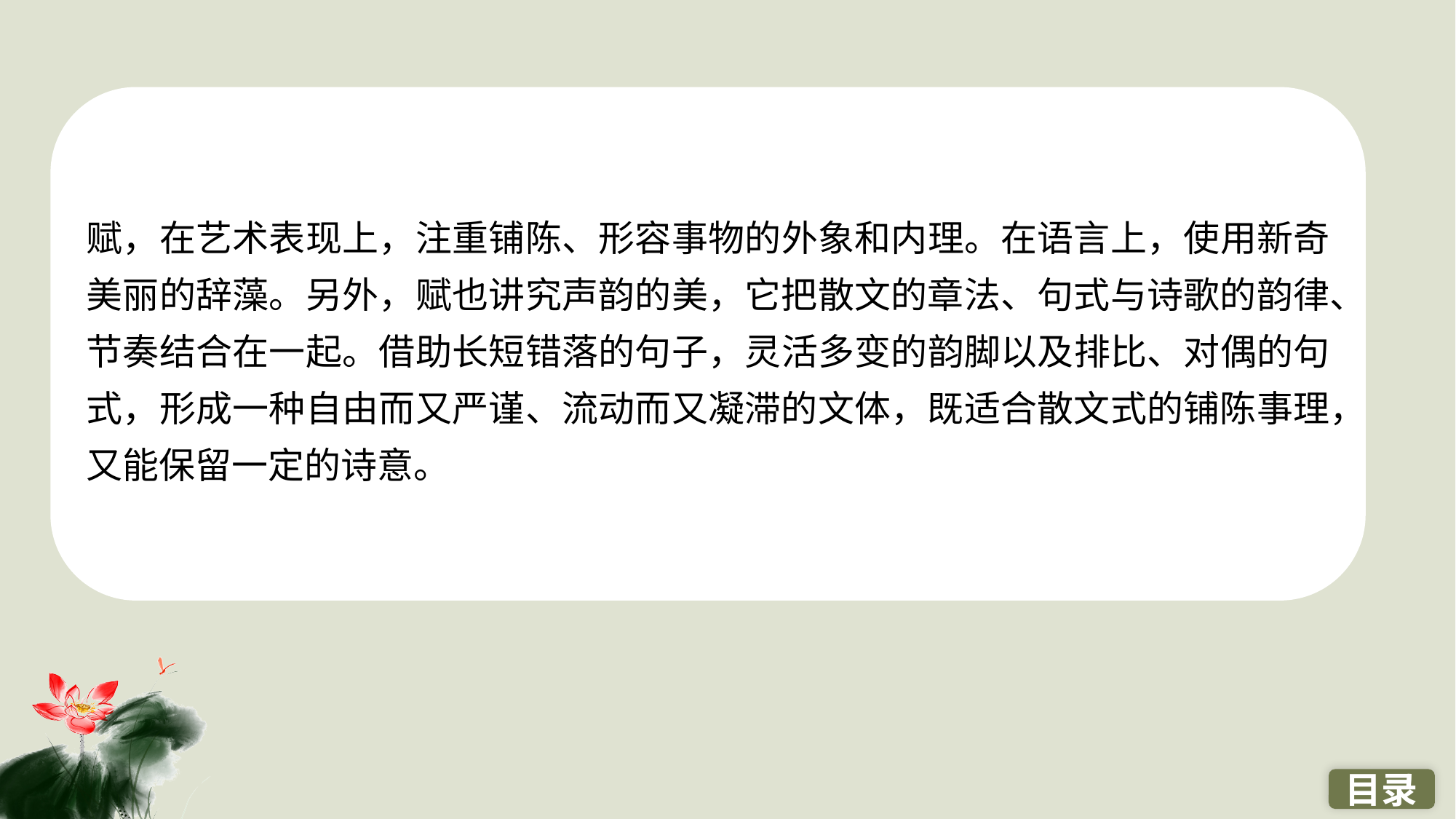

赋，在艺术表现上，注重铺陈、形容事物的外象和内理。在语言上，使用新奇美丽的辞藻。另外，赋也讲究声韵的美，它把散文的章法、句式与诗歌的韵律、节奏结合在一起。借助长短错落的句子，灵活多变的韵脚以及排比、对偶的句式，形成一种自由而又严谨、流动而又凝滞的文体，既适合散文式的铺陈事理，又能保留一定的诗意。